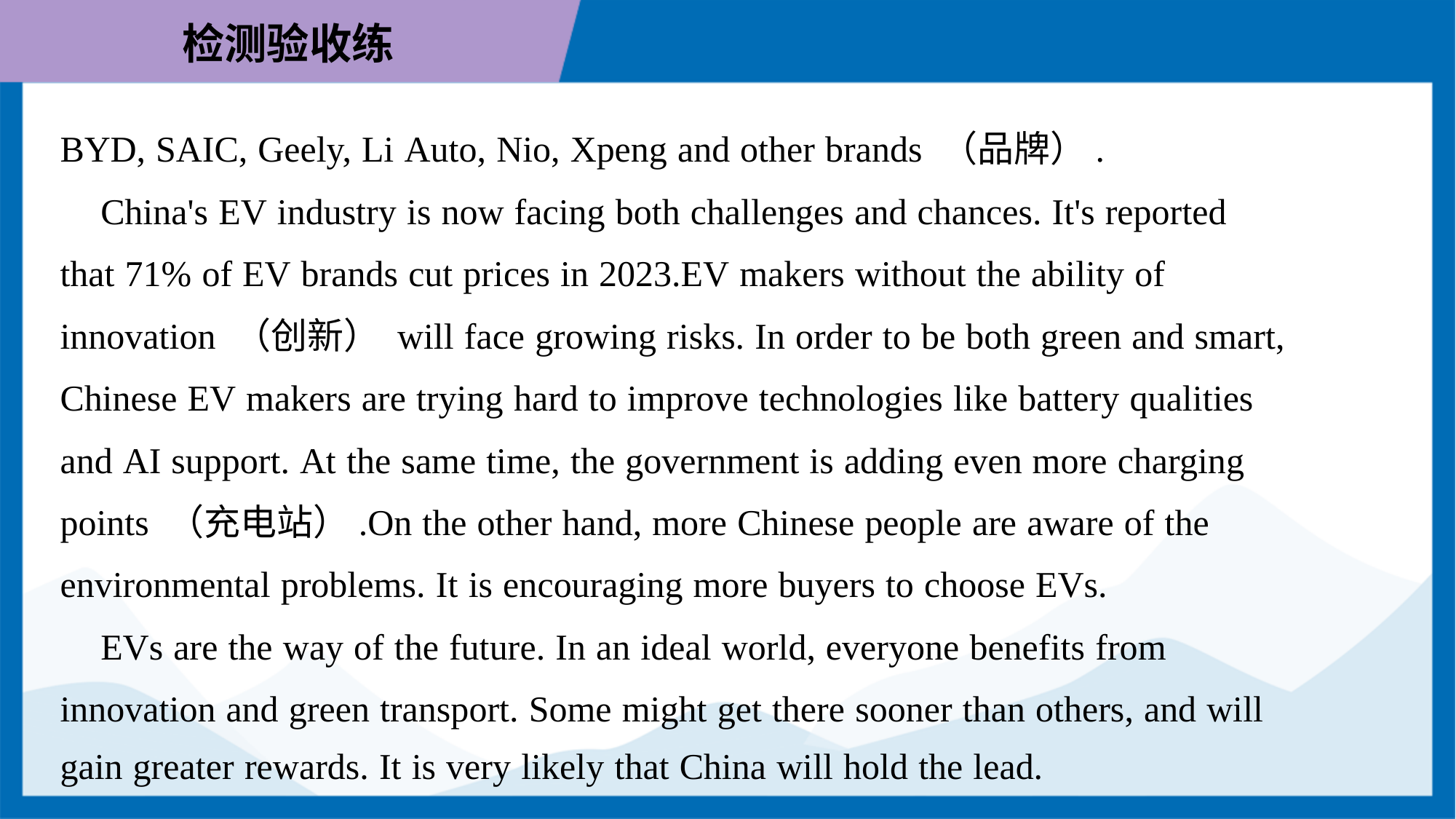

BYD, SAIC, Geely, Li Auto, Nio, Xpeng and other brands （品牌）.
    China's EV industry is now facing both challenges and chances. It's reported
that 71% of EV brands cut prices in 2023.EV makers without the ability of
innovation （创新） will face growing risks. In order to be both green and smart,
Chinese EV makers are trying hard to improve technologies like battery qualities
and AI support. At the same time, the government is adding even more charging
points （充电站）.On the other hand, more Chinese people are aware of the
environmental problems. It is encouraging more buyers to choose EVs.
    EVs are the way of the future. In an ideal world, everyone benefits from
innovation and green transport. Some might get there sooner than others, and will
gain greater rewards. It is very likely that China will hold the lead.